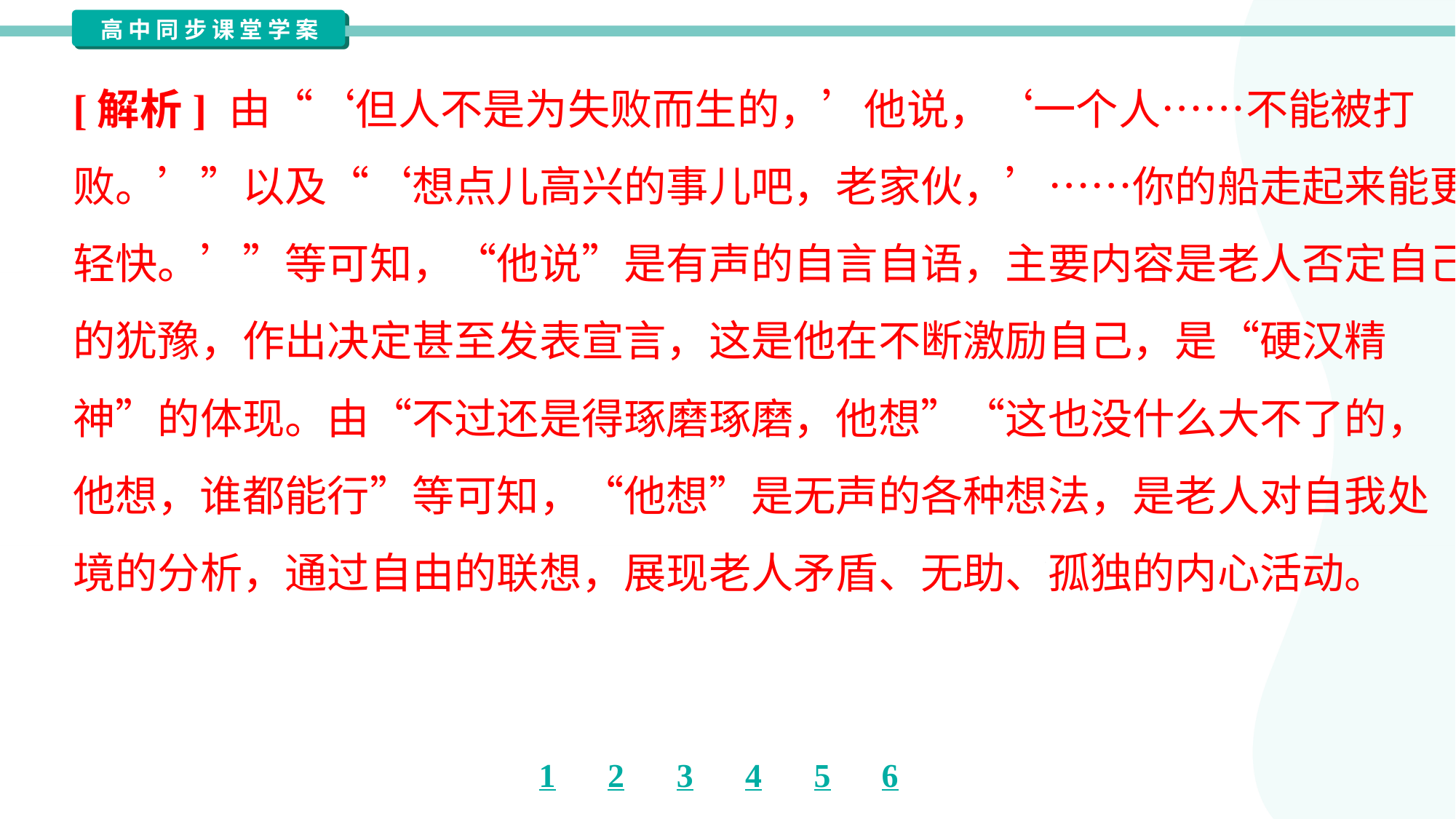

[解析] 由“‘但人不是为失败而生的，’他说，‘一个人……不能被打
败。’”以及“‘想点儿高兴的事儿吧，老家伙，’……你的船走起来能更
轻快。’”等可知，“他说”是有声的自言自语，主要内容是老人否定自己
的犹豫，作出决定甚至发表宣言，这是他在不断激励自己，是“硬汉精
神”的体现。由“不过还是得琢磨琢磨，他想”“这也没什么大不了的，
他想，谁都能行”等可知，“他想”是无声的各种想法，是老人对自我处
境的分析，通过自由的联想，展现老人矛盾、无助、孤独的内心活动。